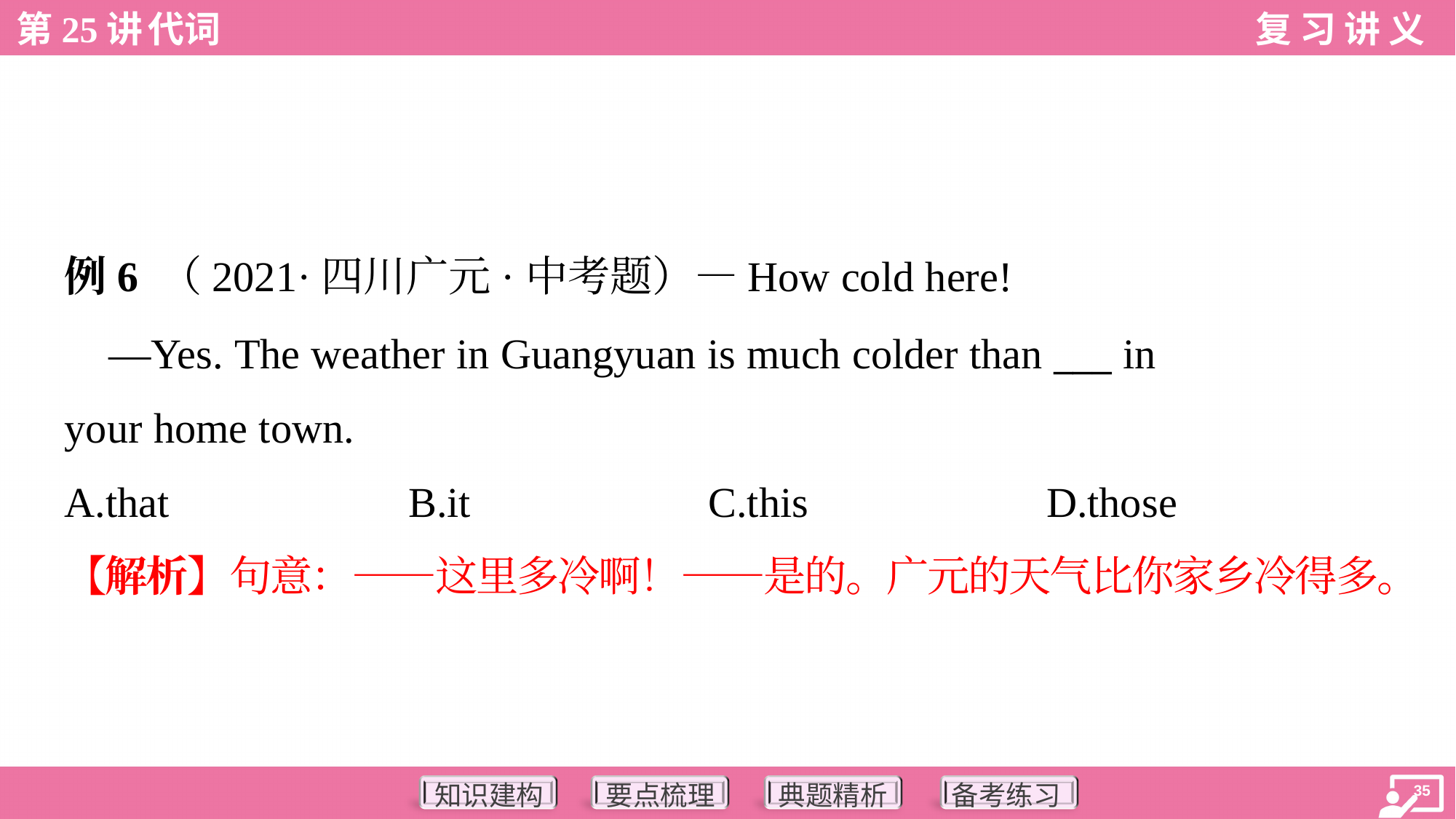

例6 （2021·四川广元·中考题）—How cold here!
    —Yes. The weather in Guangyuan is much colder than ___ in
your home town.
A.that	B.it	C.this	D.those
【解析】句意：——这里多冷啊！——是的。广元的天气比你家乡冷得多。